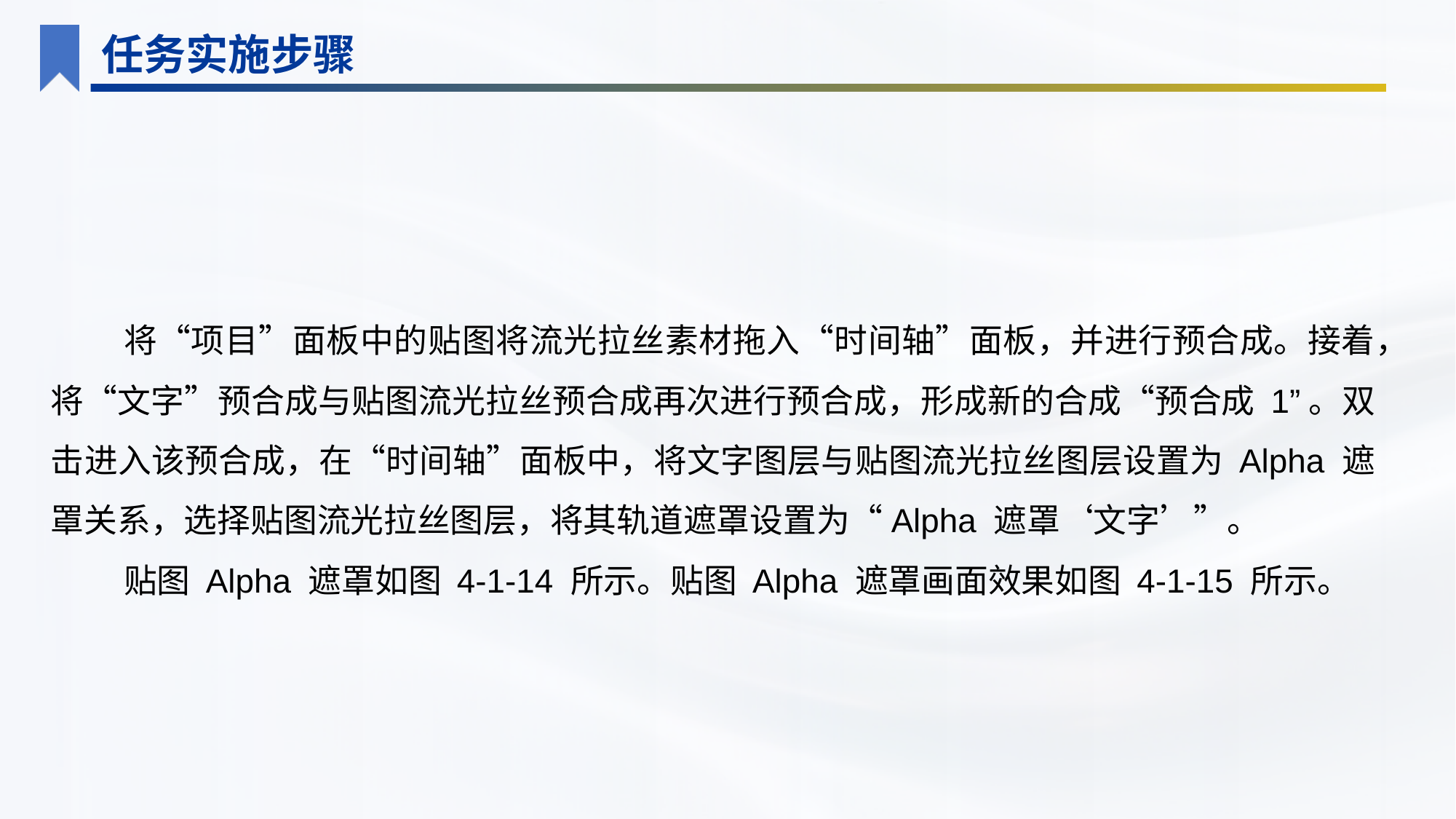

任务实施步骤
将“项目”面板中的贴图将流光拉丝素材拖入“时间轴”面板，并进行预合成。接着，将“文字”预合成与贴图流光拉丝预合成再次进行预合成，形成新的合成“预合成 1”。双击进入该预合成，在“时间轴”面板中，将文字图层与贴图流光拉丝图层设置为 Alpha 遮罩关系，选择贴图流光拉丝图层，将其轨道遮罩设置为“Alpha 遮罩‘文字’”。
贴图 Alpha 遮罩如图 4-1-14 所示。贴图 Alpha 遮罩画面效果如图 4-1-15 所示。